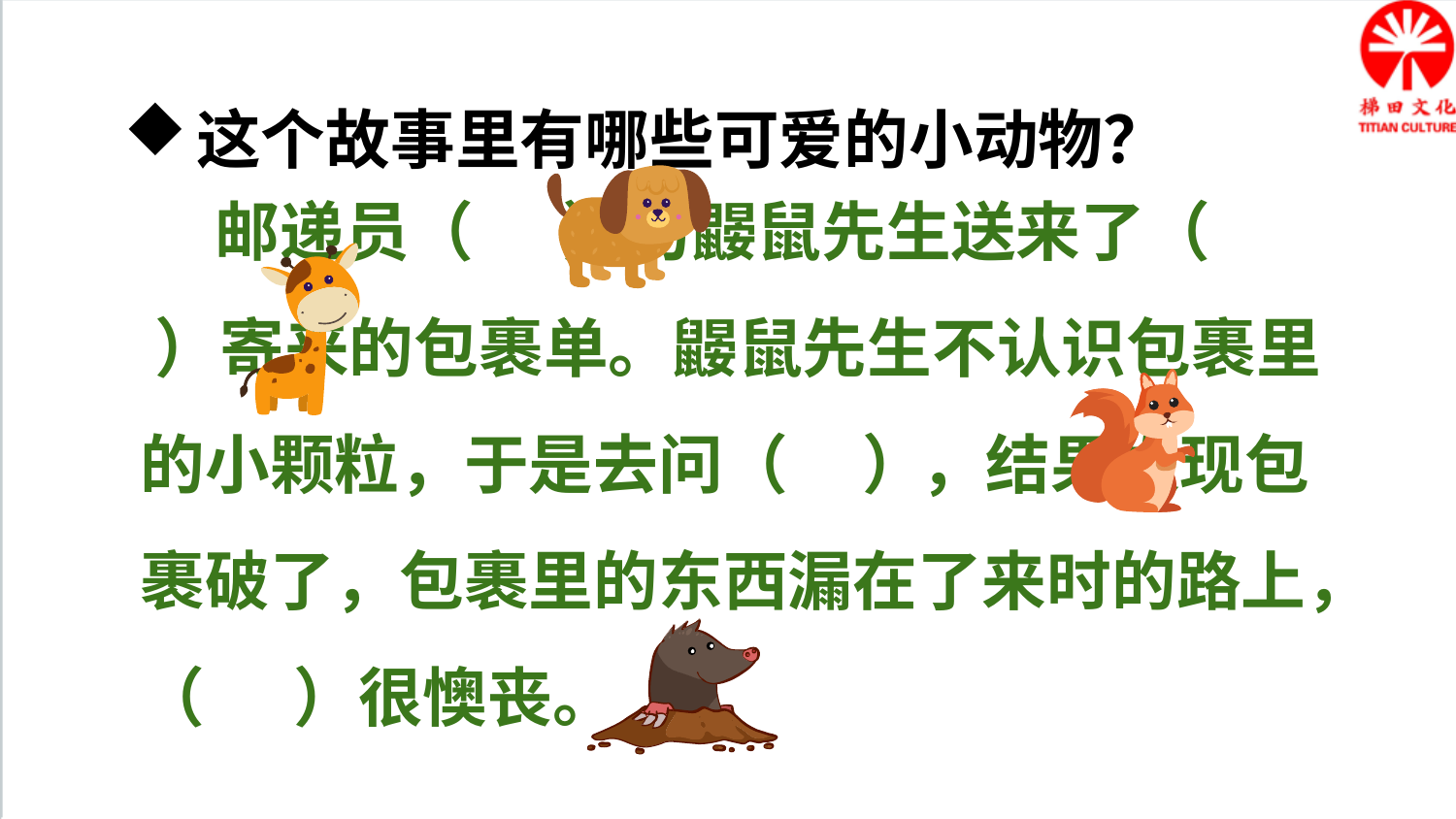

这个故事里有哪些可爱的小动物？
    邮递员（      ）为鼹鼠先生送来了（      ）寄来的包裹单。鼹鼠先生不认识包裹里的小颗粒，于是去问（     ），结果发现包裹破了，包裹里的东西漏在了来时的路上，（      ）很懊丧。